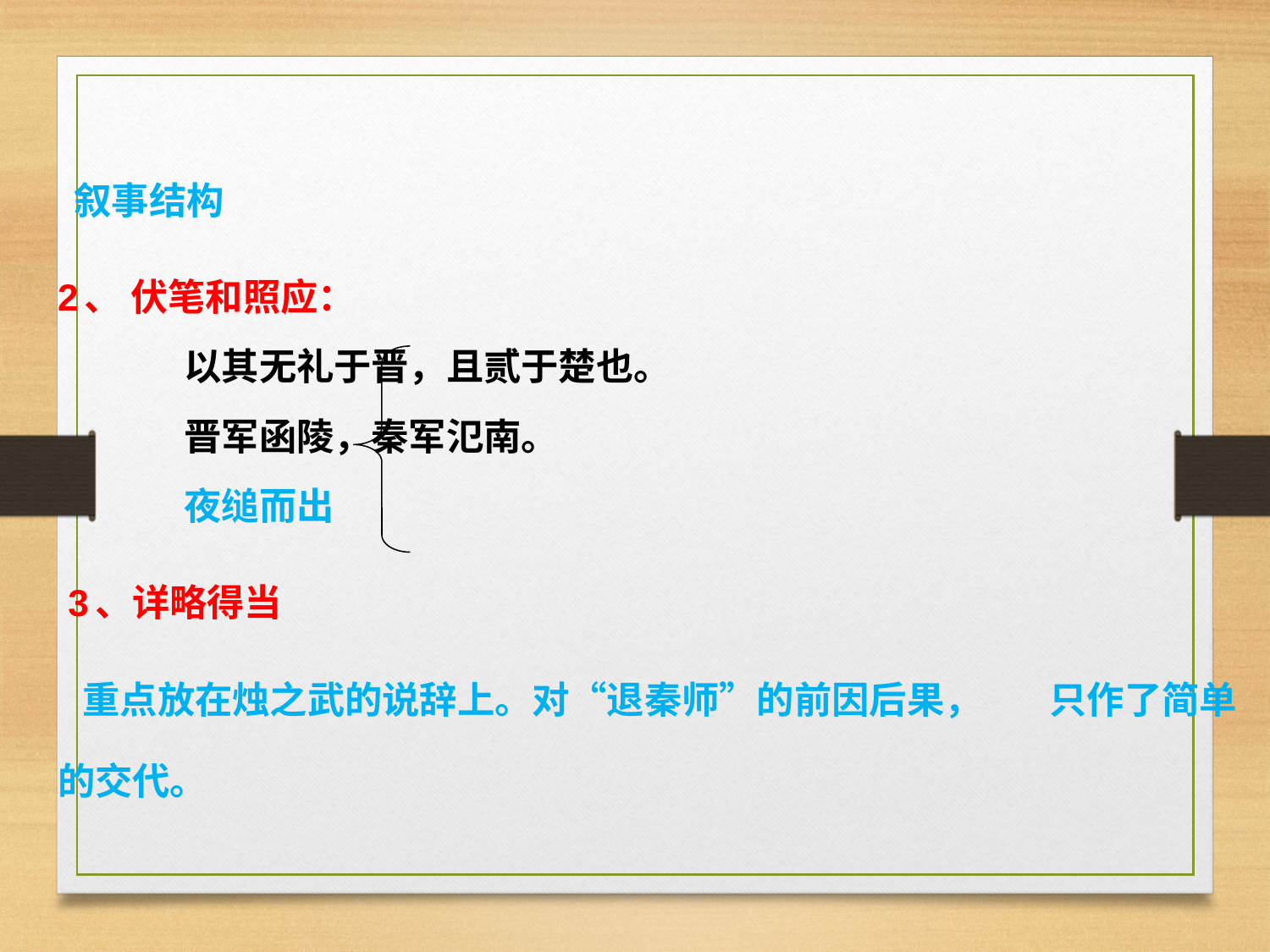

叙事结构
2、 伏笔和照应：
              以其无礼于晋，且贰于楚也。
              晋军函陵，秦军氾南。
              夜缒而出
 3、详略得当
  重点放在烛之武的说辞上。对“退秦师”的前因后果，        只作了简单的交代。